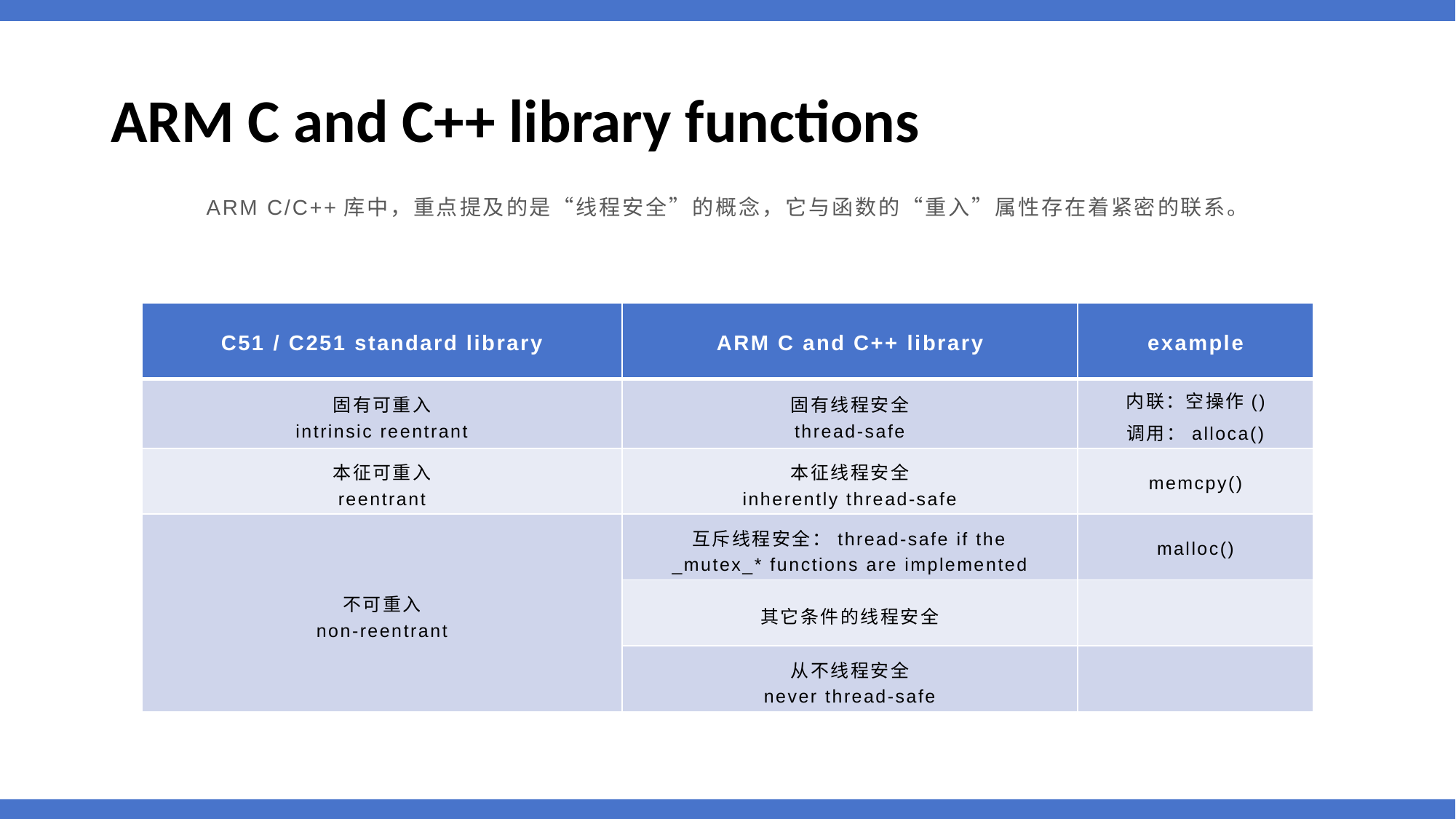

# ARM C and C++ library functions
ARM C/C++库中，重点提及的是“线程安全”的概念，它与函数的“重入”属性存在着紧密的联系。
| C51 / C251 standard library | ARM C and C++ library | example |
| --- | --- | --- |
| 固有可重入 intrinsic reentrant | 固有线程安全 thread-safe | 内联：空操作() 调用：alloca() |
| 本征可重入 reentrant | 本征线程安全 inherently thread-safe | memcpy() |
| 不可重入 non-reentrant | 互斥线程安全：thread-safe if the \_mutex\_\* functions are implemented | malloc() |
|  | 其它条件的线程安全 |  |
|  | 从不线程安全 never thread-safe |  |